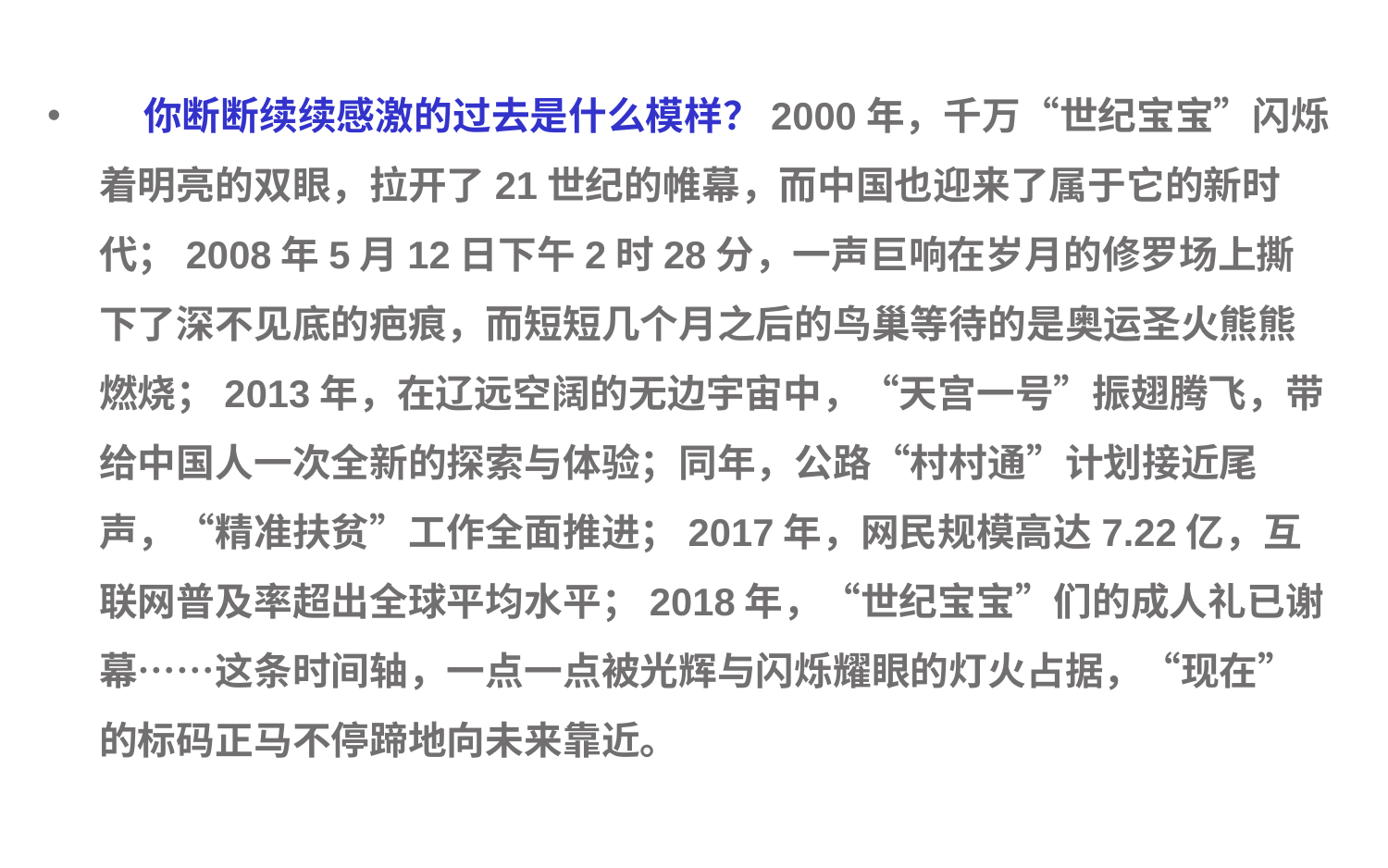

你断断续续感激的过去是什么模样？2000年，千万“世纪宝宝”闪烁着明亮的双眼，拉开了21世纪的帷幕，而中国也迎来了属于它的新时代；2008年5月12日下午2时28分，一声巨响在岁月的修罗场上撕下了深不见底的疤痕，而短短几个月之后的鸟巢等待的是奥运圣火熊熊燃烧；2013年，在辽远空阔的无边宇宙中，“天宫一号”振翅腾飞，带给中国人一次全新的探索与体验；同年，公路“村村通”计划接近尾声，“精准扶贫”工作全面推进；2017年，网民规模高达7.22亿，互联网普及率超出全球平均水平；2018年，“世纪宝宝”们的成人礼已谢幕……这条时间轴，一点一点被光辉与闪烁耀眼的灯火占据，“现在”的标码正马不停蹄地向未来靠近。